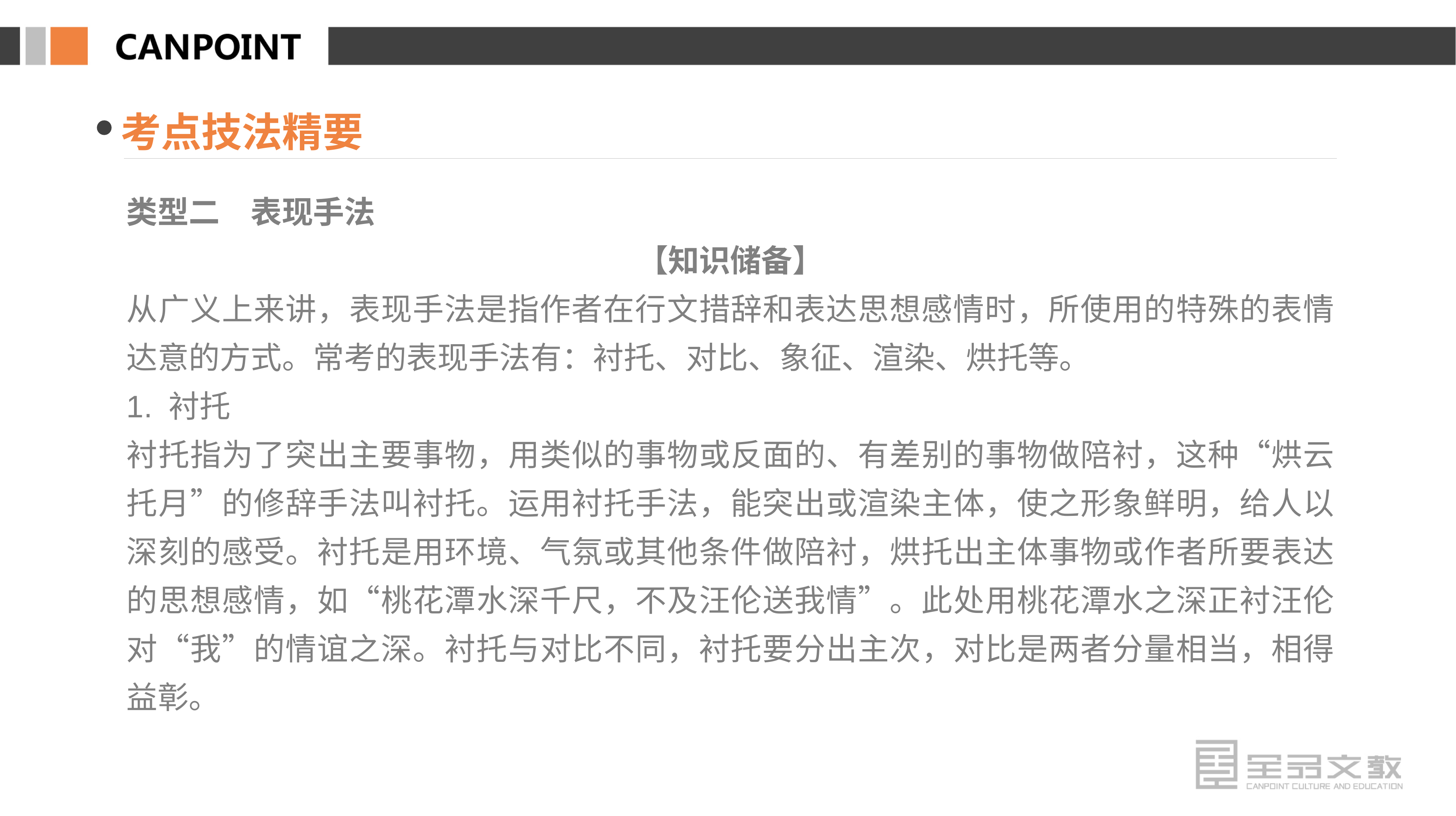

考点技法精要

类型二　表现手法
【知识储备】
从广义上来讲，表现手法是指作者在行文措辞和表达思想感情时，所使用的特殊的表情达意的方式。常考的表现手法有：衬托、对比、象征、渲染、烘托等。
1. 衬托
衬托指为了突出主要事物，用类似的事物或反面的、有差别的事物做陪衬，这种“烘云托月”的修辞手法叫衬托。运用衬托手法，能突出或渲染主体，使之形象鲜明，给人以深刻的感受。衬托是用环境、气氛或其他条件做陪衬，烘托出主体事物或作者所要表达的思想感情，如“桃花潭水深千尺，不及汪伦送我情”。此处用桃花潭水之深正衬汪伦对“我”的情谊之深。衬托与对比不同，衬托要分出主次，对比是两者分量相当，相得益彰。